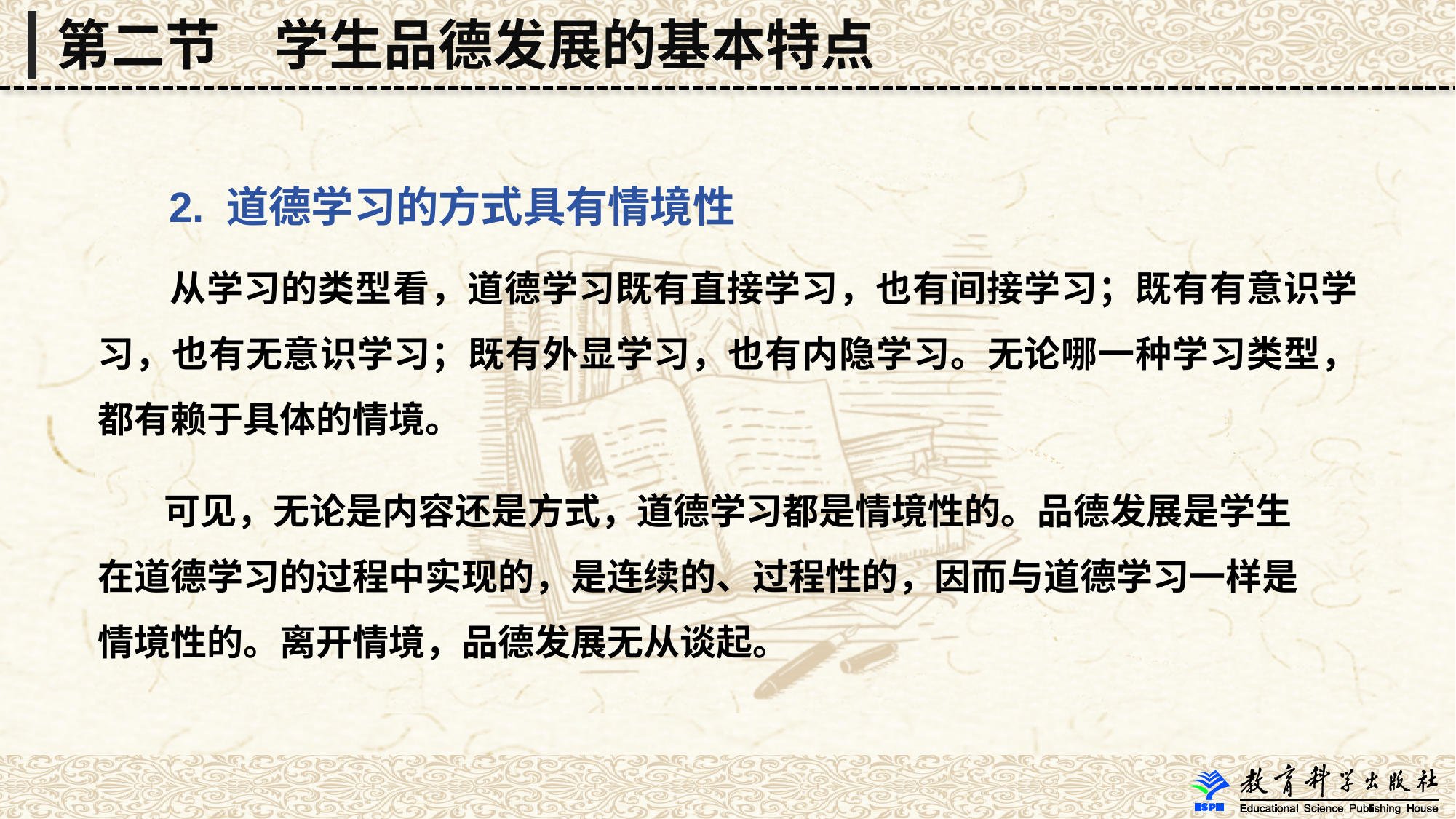

第二节　学生品德发展的基本特点
       2. 道德学习的方式具有情境性

       从学习的类型看，道德学习既有直接学习，也有间接学习；既有有意识学习，也有无意识学习；既有外显学习，也有内隐学习。无论哪一种学习类型，都有赖于具体的情境。

       可见，无论是内容还是方式，道德学习都是情境性的。品德发展是学生
在道德学习的过程中实现的，是连续的、过程性的，因而与道德学习一样是
情境性的。离开情境，品德发展无从谈起。